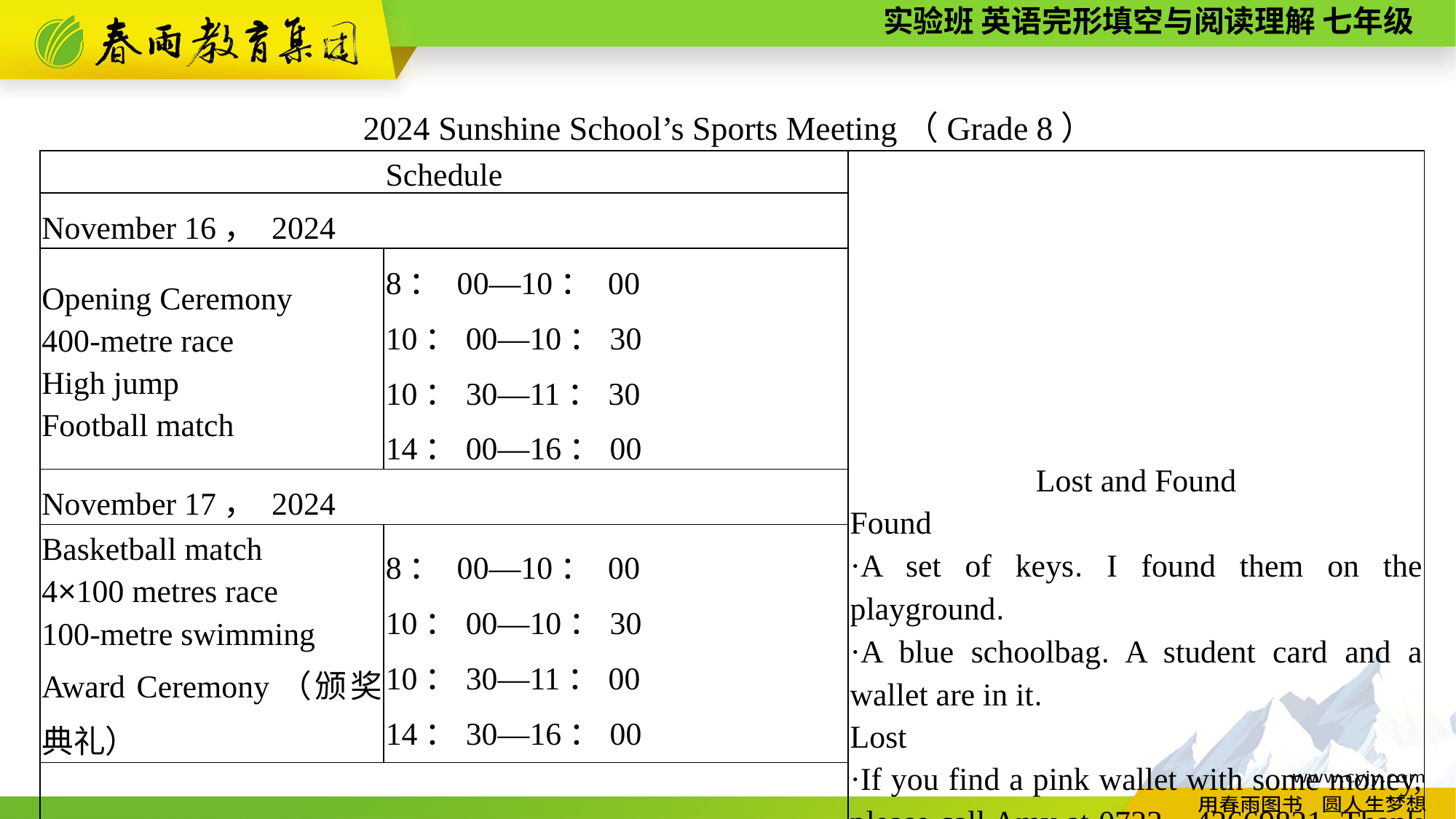

2024 Sunshine School’s Sports Meeting（Grade 8）
| Schedule |  | Lost and Found Found ·A set of keys. I found them on the playground. ·A blue schoolbag. A student card and a wallet are in it. Lost ·If you find a pink wallet with some money, please call Amy at 0733—43669821. Thank you！ ·I lost my comic book. If you get it, please call Daniel’s teacher at 13478978921. Thanks！ |
| --- | --- | --- |
| November 16， 2024 |  |  |
| Opening Ceremony 400-metre race High jump Football match | 8： 00—10： 00 10：00—10：30 10：30—11：30 14：00—16：00 |  |
| November 17， 2024 |  |  |
| Basketball match 4×100 metres race 100-metre swimming Award Ceremony（颁奖典礼） | 8： 00—10： 00 10：00—10：30 10：30—11：00 14：30—16：00 |  |
| ▲The players should check in half an hour before the game. |  |  |